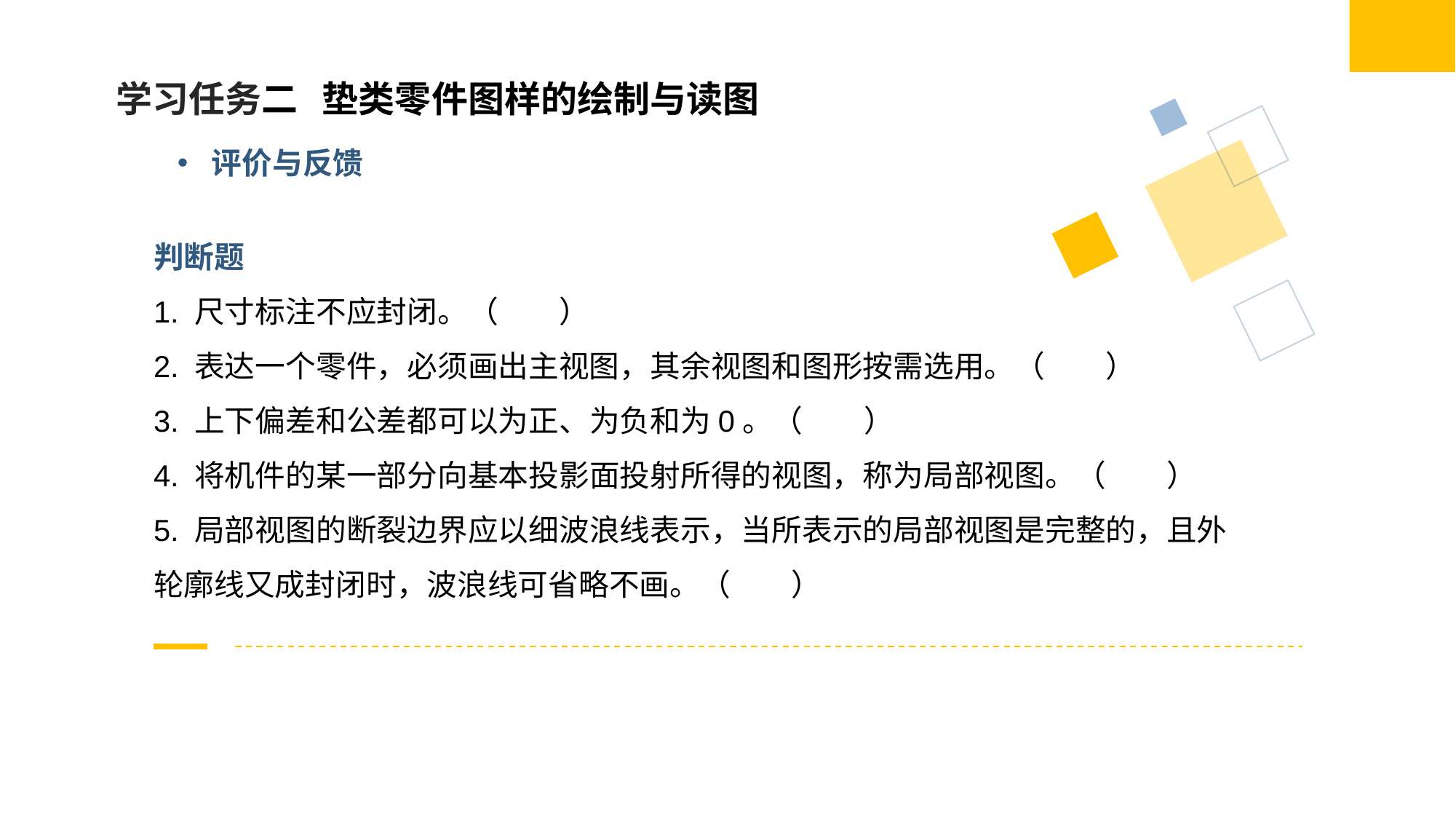

学习任务二   垫类零件图样的绘制与读图

评价与反馈
判断题
1. 尺寸标注不应封闭。（　　）
2. 表达一个零件，必须画出主视图，其余视图和图形按需选用。（　　）
3. 上下偏差和公差都可以为正、为负和为0。（　　）
4. 将机件的某一部分向基本投影面投射所得的视图，称为局部视图。（　　）
5. 局部视图的断裂边界应以细波浪线表示，当所表示的局部视图是完整的，且外
轮廓线又成封闭时，波浪线可省略不画。（　　）